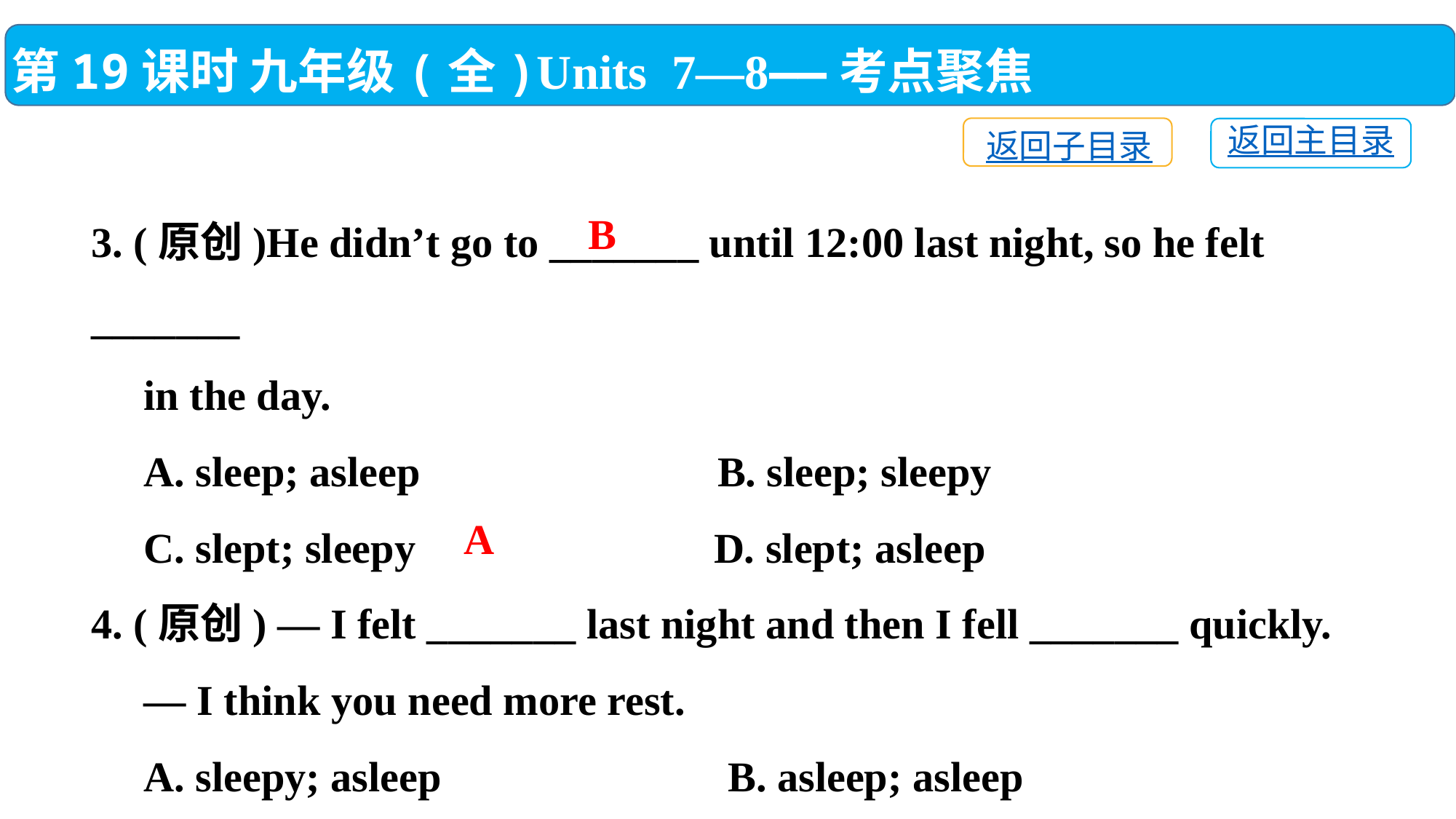

第19课时 九年级(全)Units  7—8——考点聚焦

返回子目录
返回主目录
3. (原创)He didn’t go to _______ until 12:00 last night, so he felt _______
     in the day.
     A. sleep; asleep	                  B. sleep; sleepy
     C. slept; sleepy	                            D. slept; asleep
4. (原创) — I felt _______ last night and then I fell _______ quickly.
     — I think you need more rest.
     A. sleepy; asleep	                   B. asleep; asleep
     C. sleepy; sleepy	                   D. asleep; sleepy
B

A